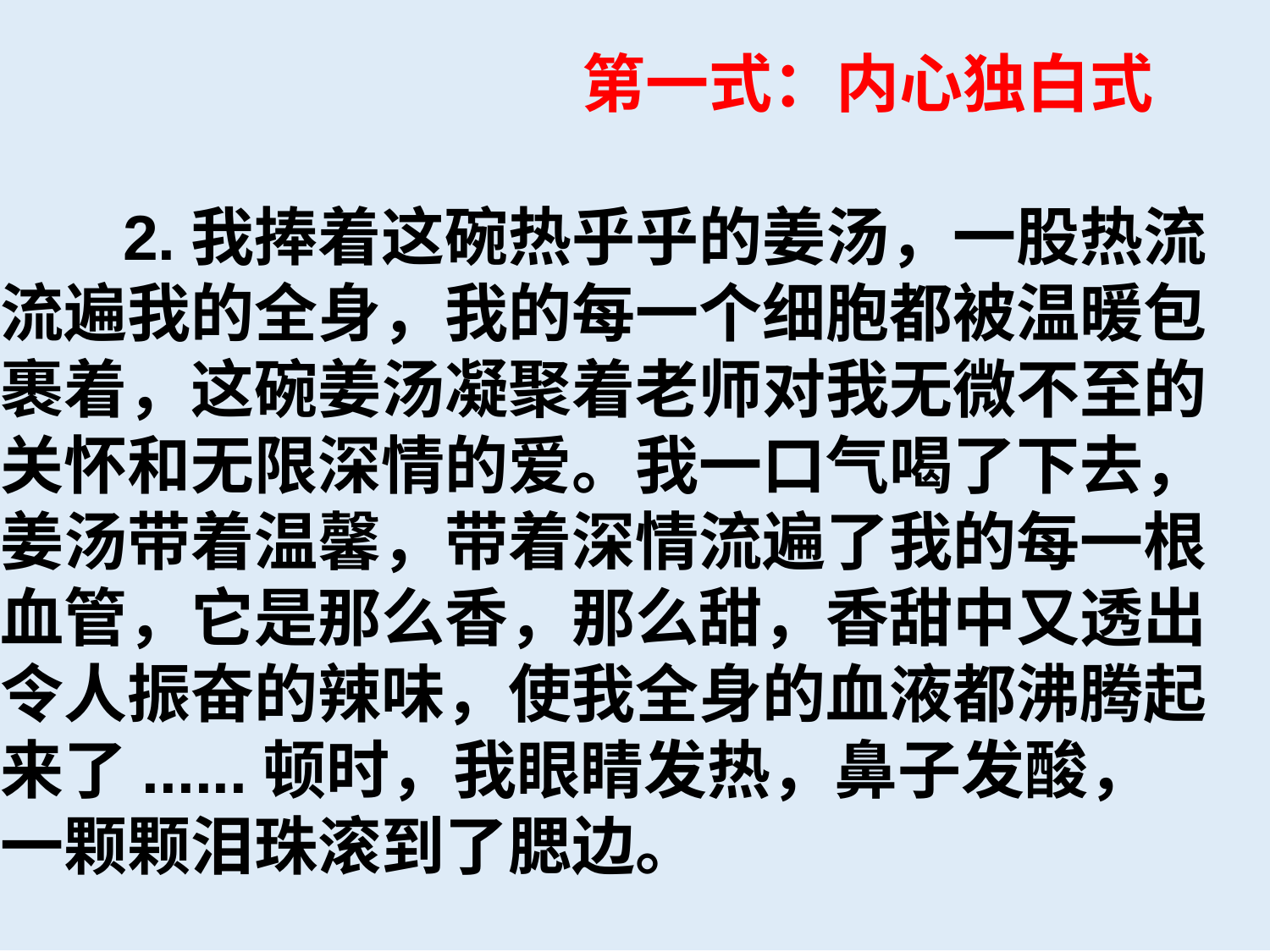

第一式：内心独白式

       2.我捧着这碗热乎乎的姜汤，一股热流流遍我的全身，我的每一个细胞都被温暖包裹着，这碗姜汤凝聚着老师对我无微不至的关怀和无限深情的爱。我一口气喝了下去，姜汤带着温馨，带着深情流遍了我的每一根血管，它是那么香，那么甜，香甜中又透出令人振奋的辣味，使我全身的血液都沸腾起来了......顿时，我眼睛发热，鼻子发酸，一颗颗泪珠滚到了腮边。